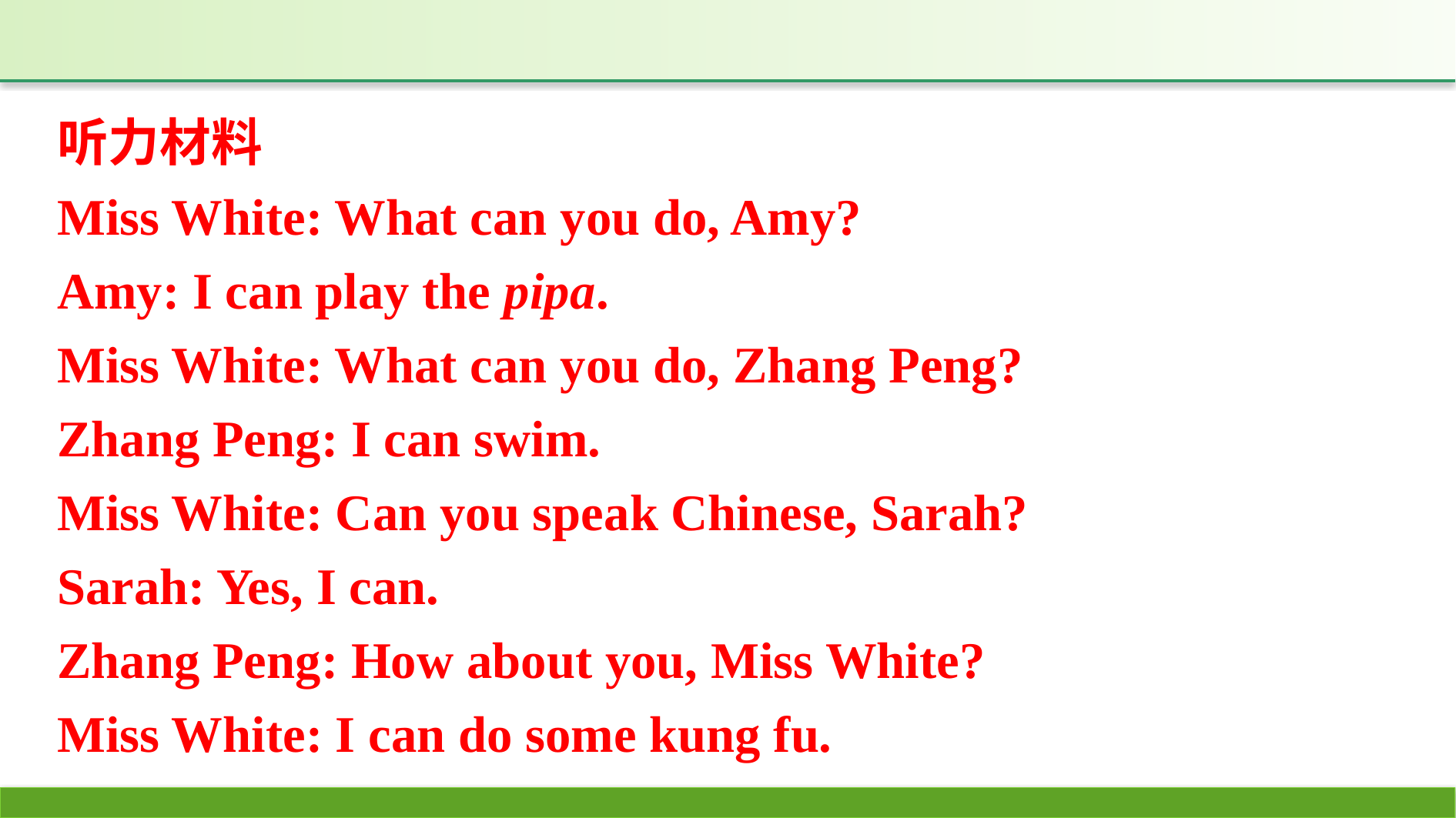

听力材料
Miss White: What can you do, Amy?
Amy: I can play the pipa.
Miss White: What can you do, Zhang Peng?
Zhang Peng: I can swim.
Miss White: Can you speak Chinese, Sarah?
Sarah: Yes, I can.
Zhang Peng: How about you, Miss White?
Miss White: I can do some kung fu.